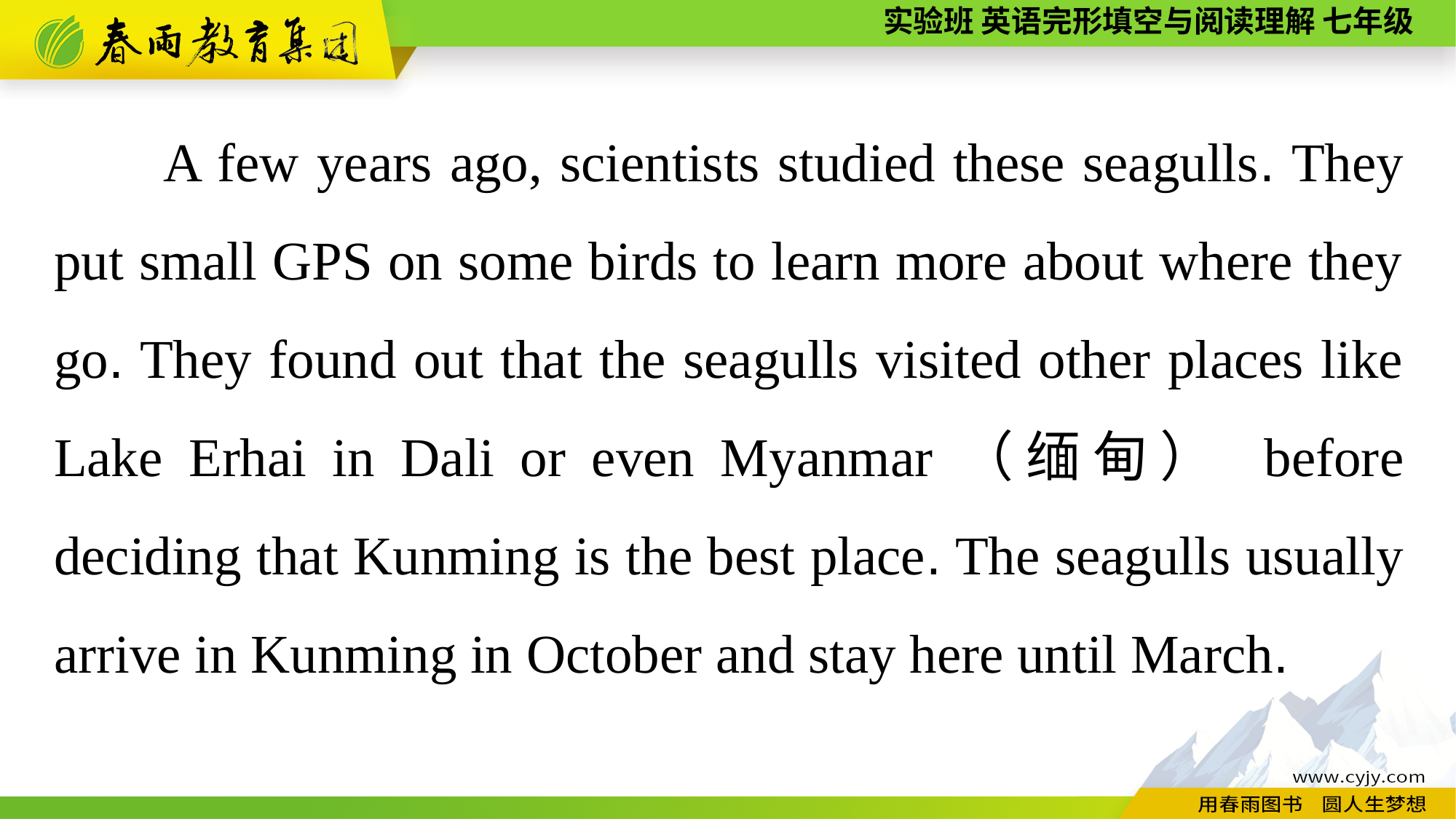

A few years ago, scientists studied these seagulls. They put small GPS on some birds to learn more about where they go. They found out that the seagulls visited other places like Lake Erhai in Dali or even Myanmar（缅甸） before deciding that Kunming is the best place. The seagulls usually arrive in Kunming in October and stay here until March.